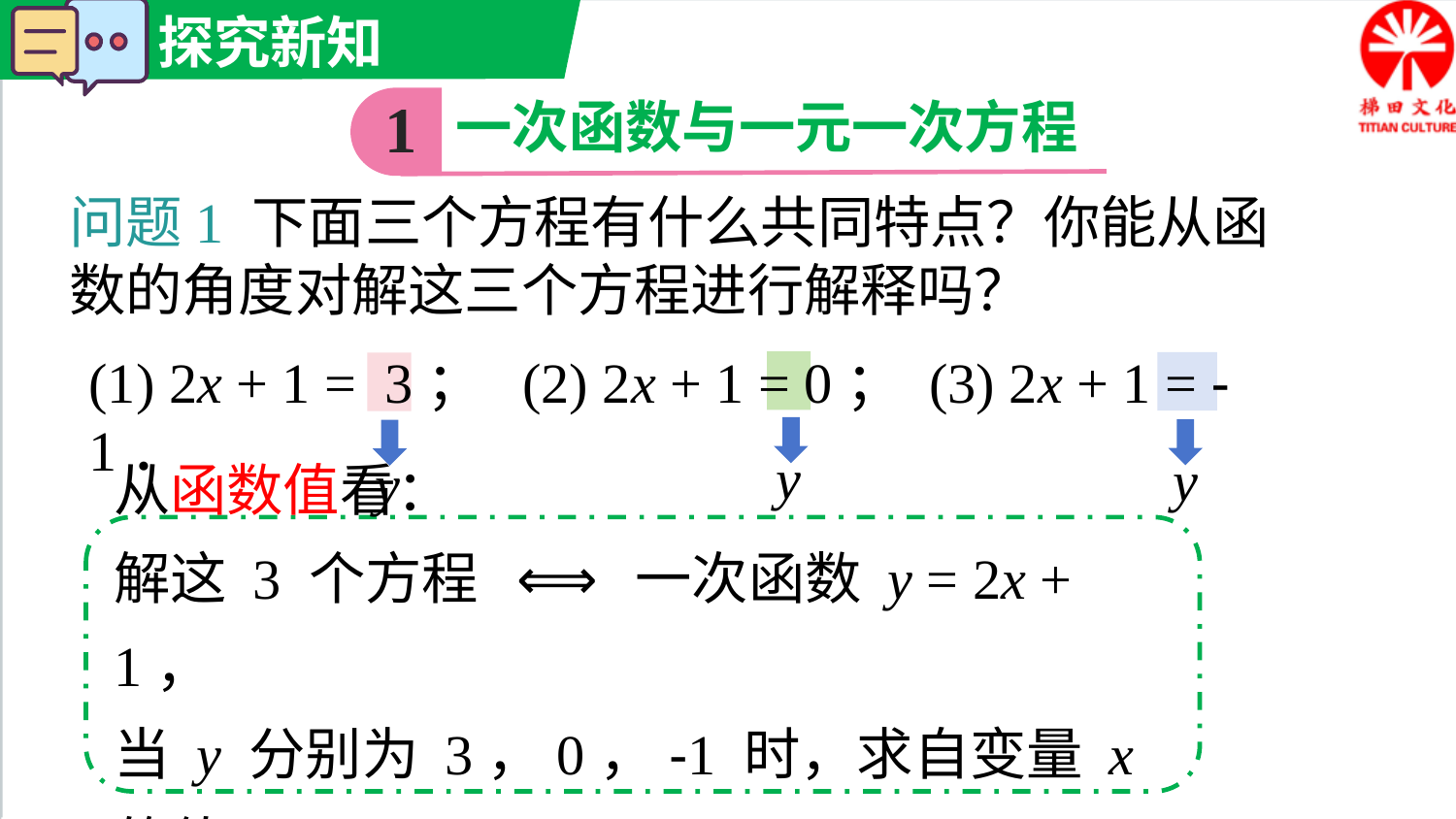

1

一次函数与一元一次方程
问题1 下面三个方程有什么共同特点？你能从函数的角度对解这三个方程进行解释吗？
(1) 2x + 1 =  3；  (2) 2x + 1 = 0； (3) 2x + 1 = -1．

y
y
y
从函数值看：
解这 3 个方程   ⟺   一次函数 y = 2x + 1，
当 y 分别为 3，0，-1 时，求自变量 x 的值.